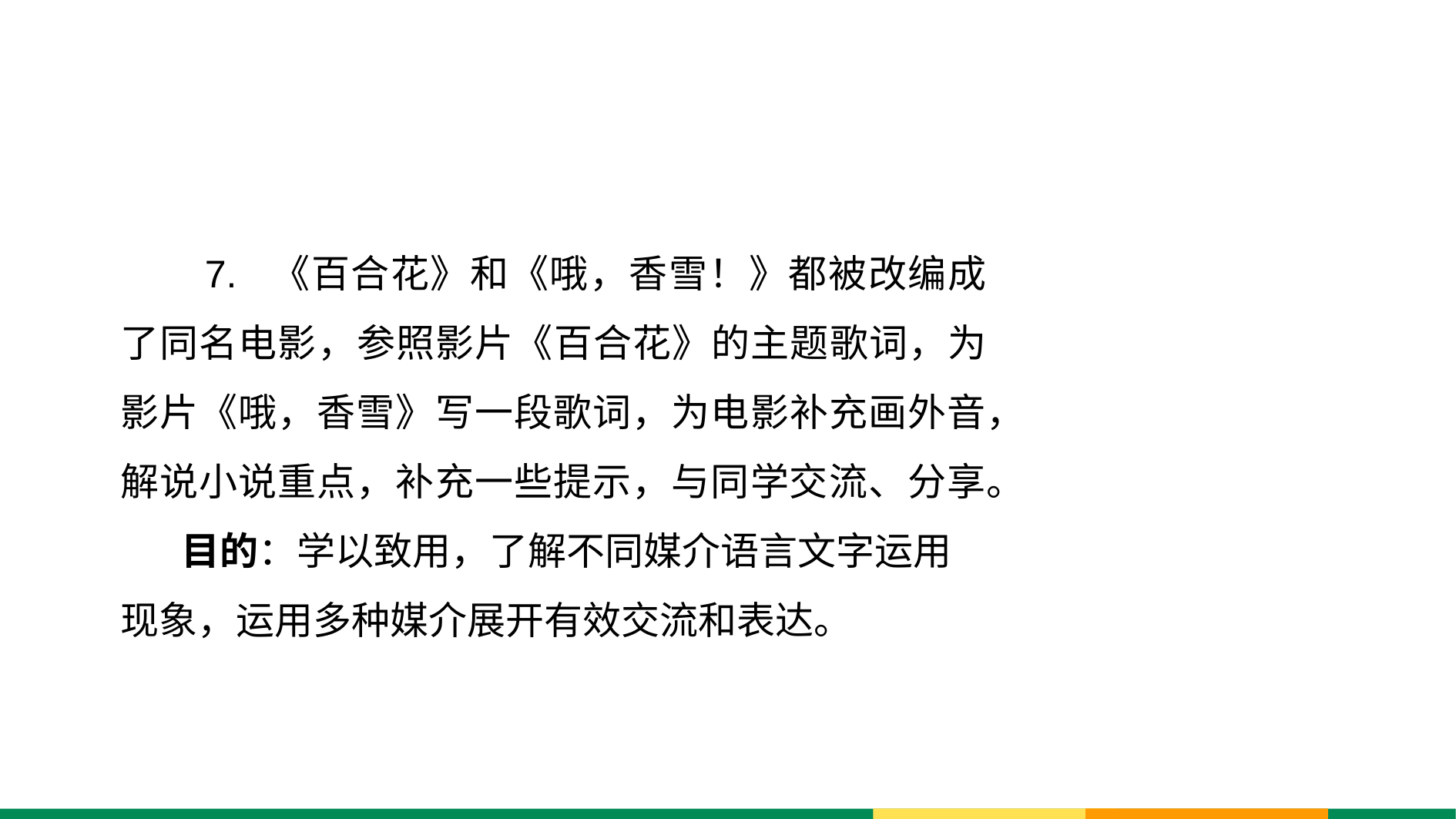

7.  《百合花》和《哦，香雪！》都被改编成了同名电影，参照影片《百合花》的主题歌词，为影片《哦，香雪》写一段歌词，为电影补充画外音，解说小说重点，补充一些提示，与同学交流、分享。
      目的：学以致用，了解不同媒介语言文字运用现象，运用多种媒介展开有效交流和表达。